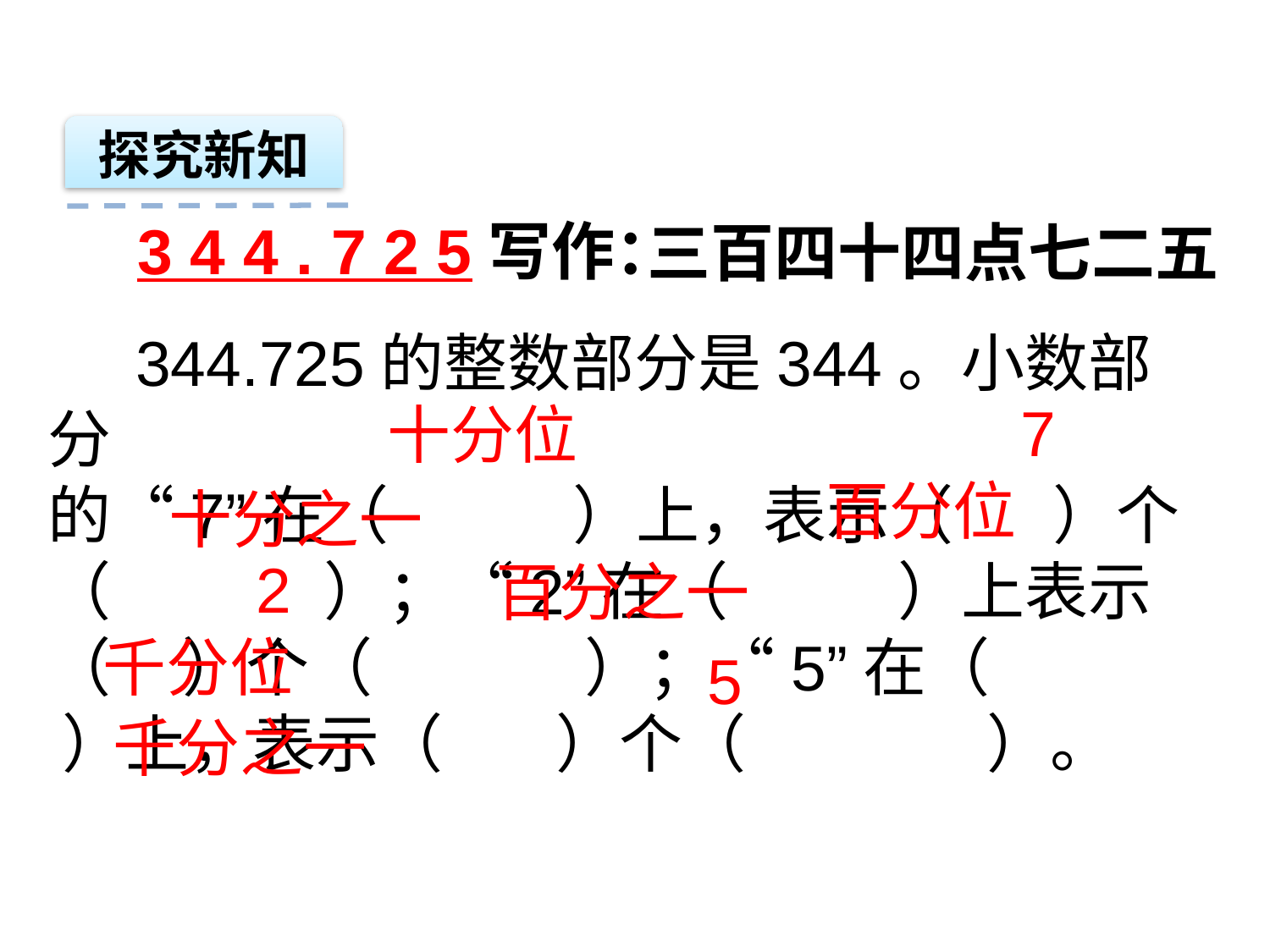

探究新知
3 4 4 . 7 2 5写作：

三百四十四点七二五
     344.725的整数部分是344。小数部分
的“7”在（             ）上，表示（       ）个（               ）；“2”在（            ）上表示（     ）个（               ）；“5”在（           ）上，表示（        ）个（                 ）。
7
十分位
百分位
十分之一
2
百分之一
千分位
5
千分之一